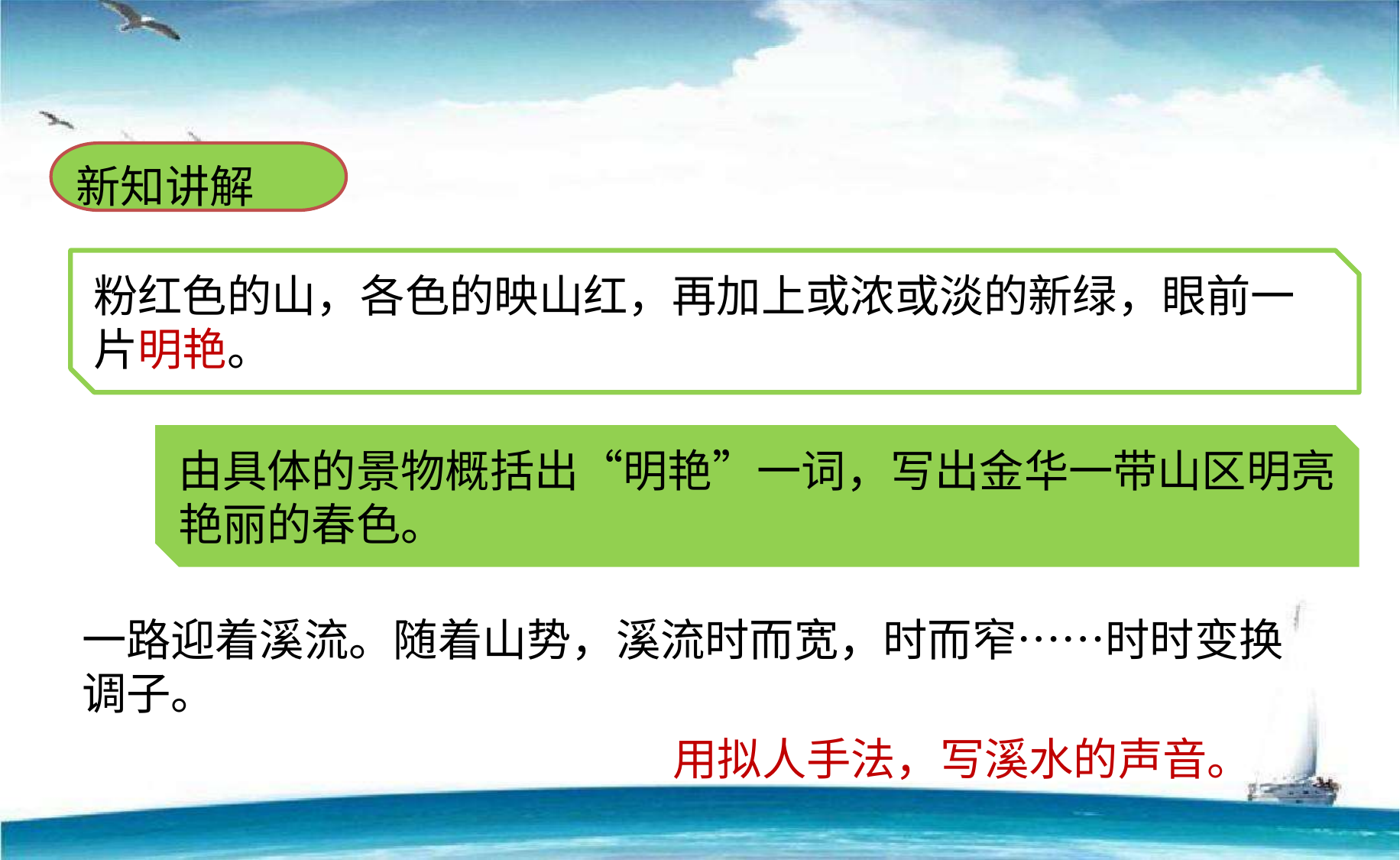

新知讲解
粉红色的山，各色的映山红，再加上或浓或淡的新绿，眼前一片明艳。
由具体的景物概括出“明艳”一词，写出金华一带山区明亮艳丽的春色。
一路迎着溪流。随着山势，溪流时而宽，时而窄……时时变换调子。
用拟人手法，写溪水的声音。